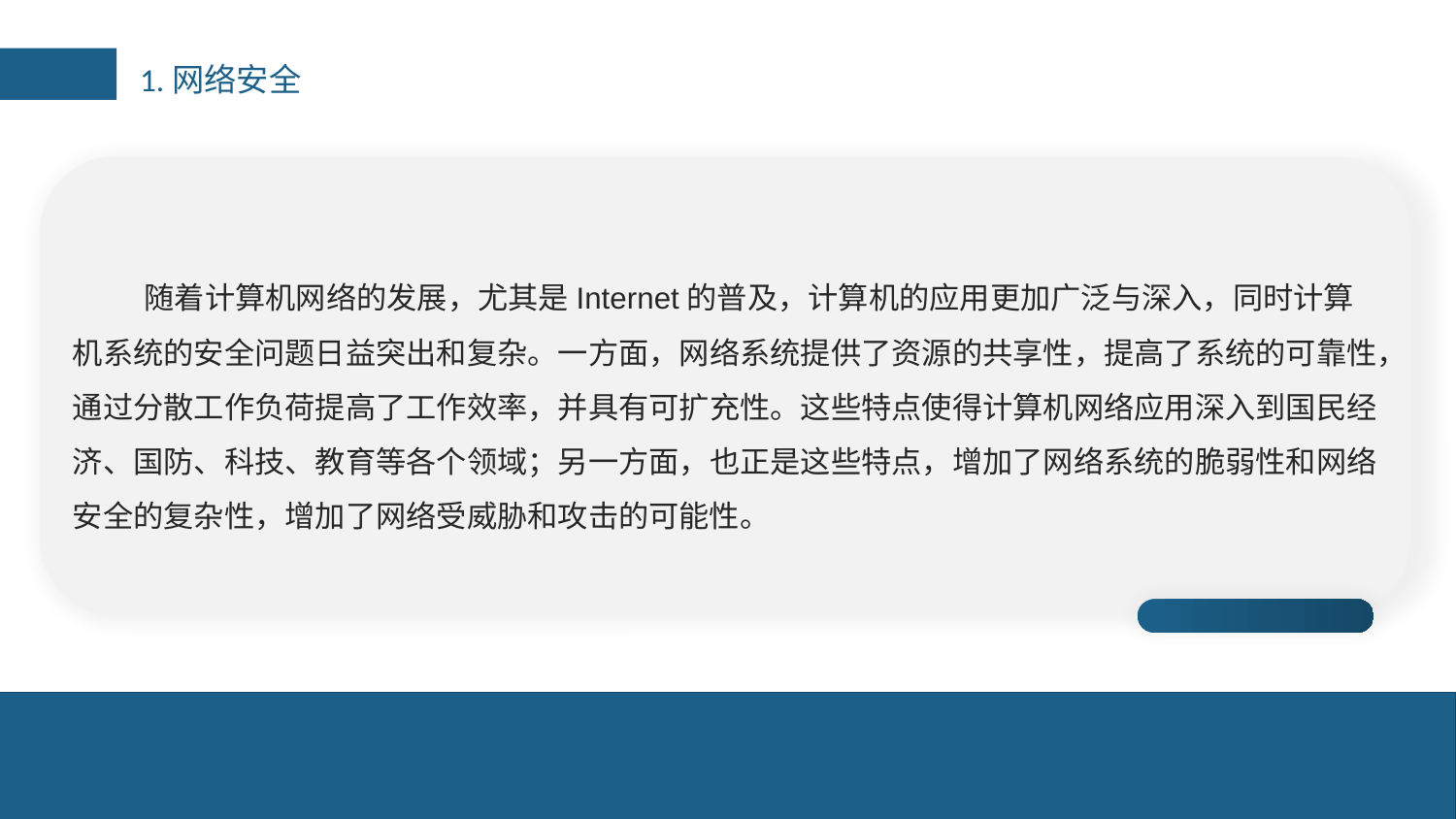

1.网络安全

随着计算机网络的发展，尤其是Internet的普及，计算机的应用更加广泛与深入，同时计算机系统的安全问题日益突出和复杂。一方面，网络系统提供了资源的共享性，提高了系统的可靠性，通过分散工作负荷提高了工作效率，并具有可扩充性。这些特点使得计算机网络应用深入到国民经济、国防、科技、教育等各个领域；另一方面，也正是这些特点，增加了网络系统的脆弱性和网络安全的复杂性，增加了网络受威胁和攻击的可能性。